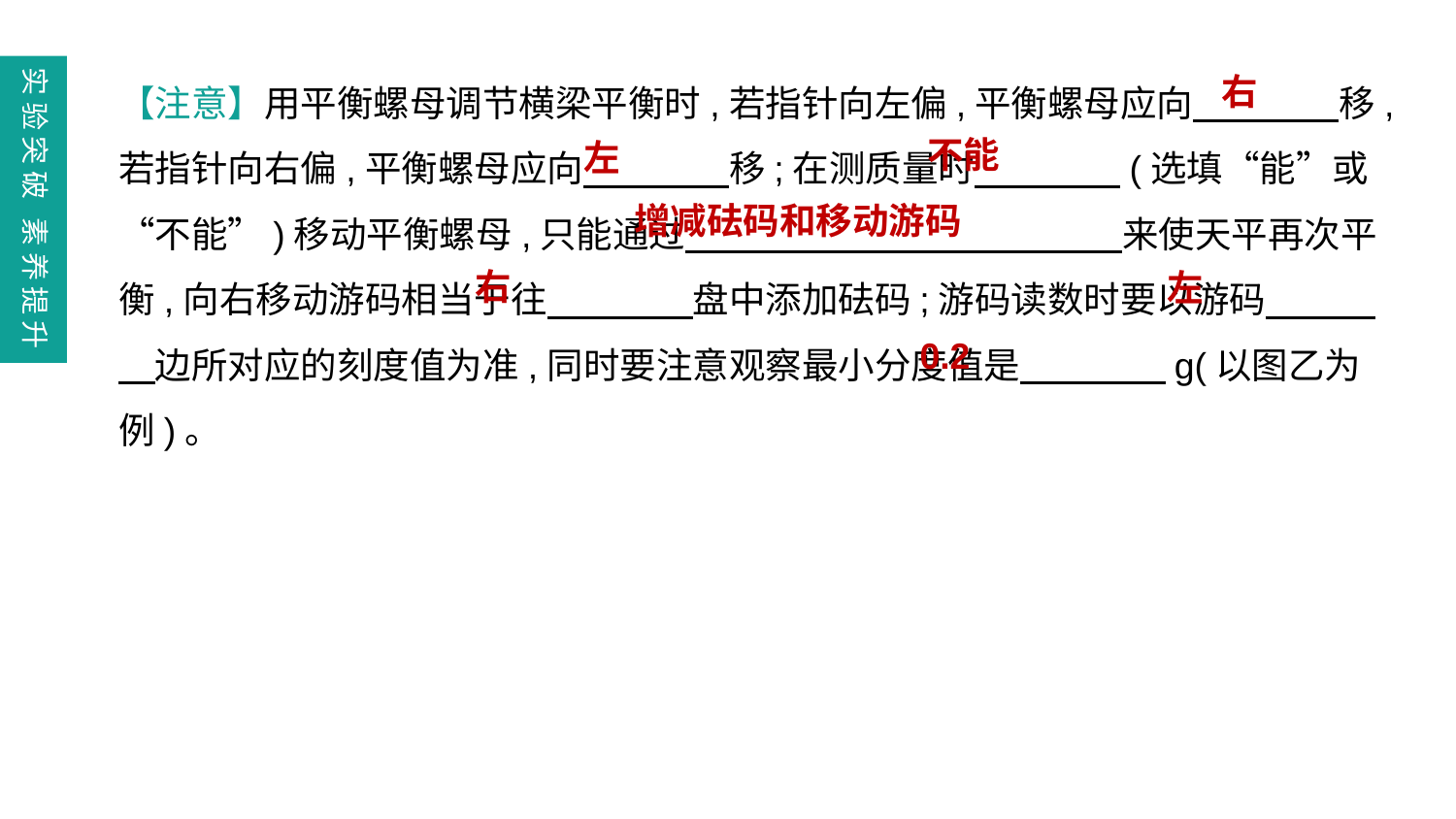

【注意】用平衡螺母调节横梁平衡时,若指针向左偏,平衡螺母应向　　　　移,若指针向右偏,平衡螺母应向　　　　移;在测质量时　　　　(选填“能”或“不能”)移动平衡螺母,只能通过　　　　　　　　　　　　来使天平再次平衡,向右移动游码相当于往　　　　盘中添加砝码;游码读数时要以游码　　　　边所对应的刻度值为准,同时要注意观察最小分度值是　　　　g(以图乙为例)。

实验突破 素养提升
右
不能
左
增减砝码和移动游码
右
左
0.2